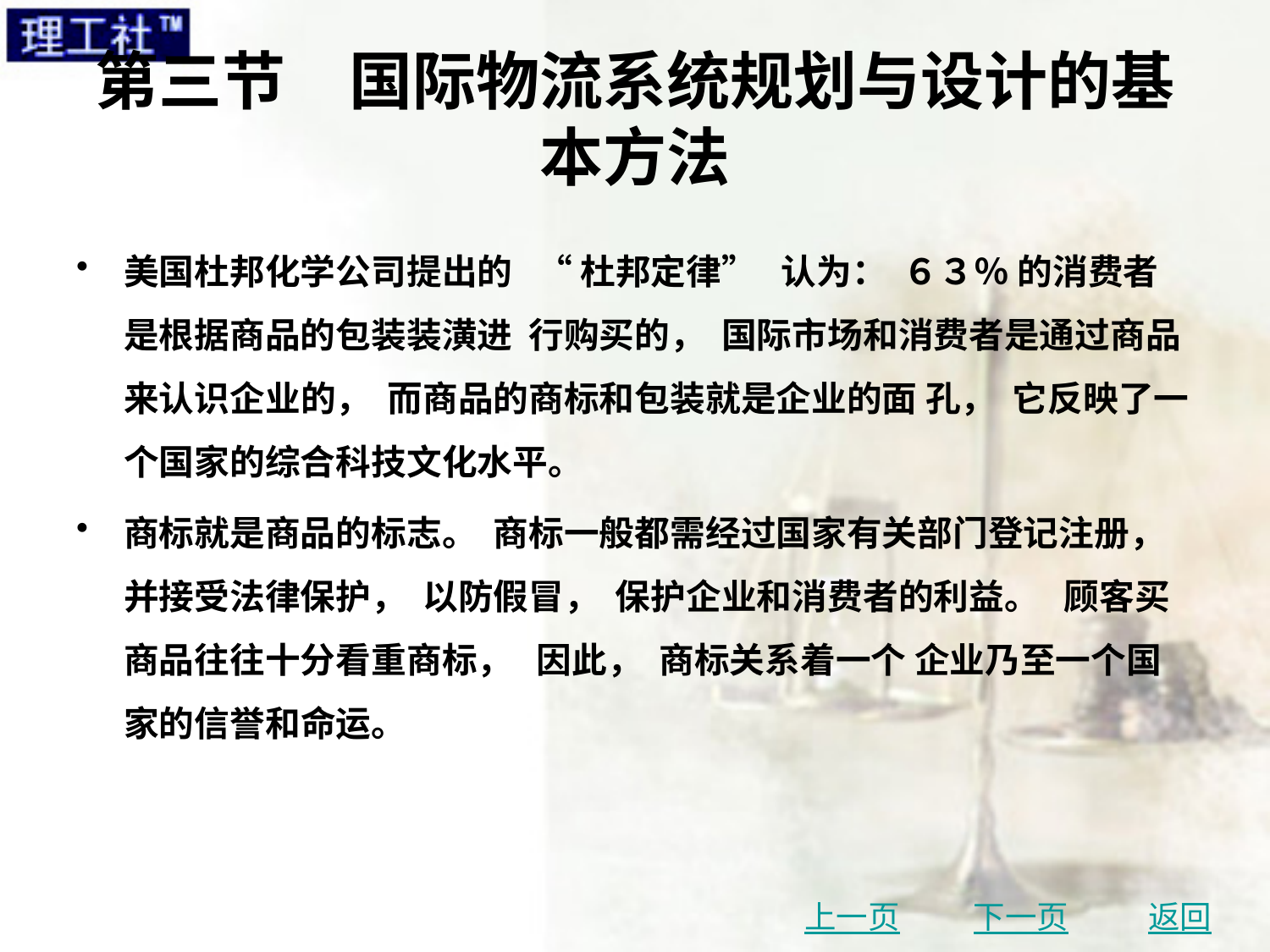

# 第三节　国际物流系统规划与设计的基本方法
美国杜邦化学公司提出的   “ 杜邦定律”   认为：  ６３％ 的消费者是根据商品的包装装潢进  行购买的，  国际市场和消费者是通过商品来认识企业的，  而商品的商标和包装就是企业的面 孔，  它反映了一个国家的综合科技文化水平。
商标就是商品的标志。  商标一般都需经过国家有关部门登记注册，  并接受法律保护，  以防假冒，  保护企业和消费者的利益。   顾客买商品往往十分看重商标，   因此，  商标关系着一个 企业乃至一个国家的信誉和命运。
上一页
下一页
返回